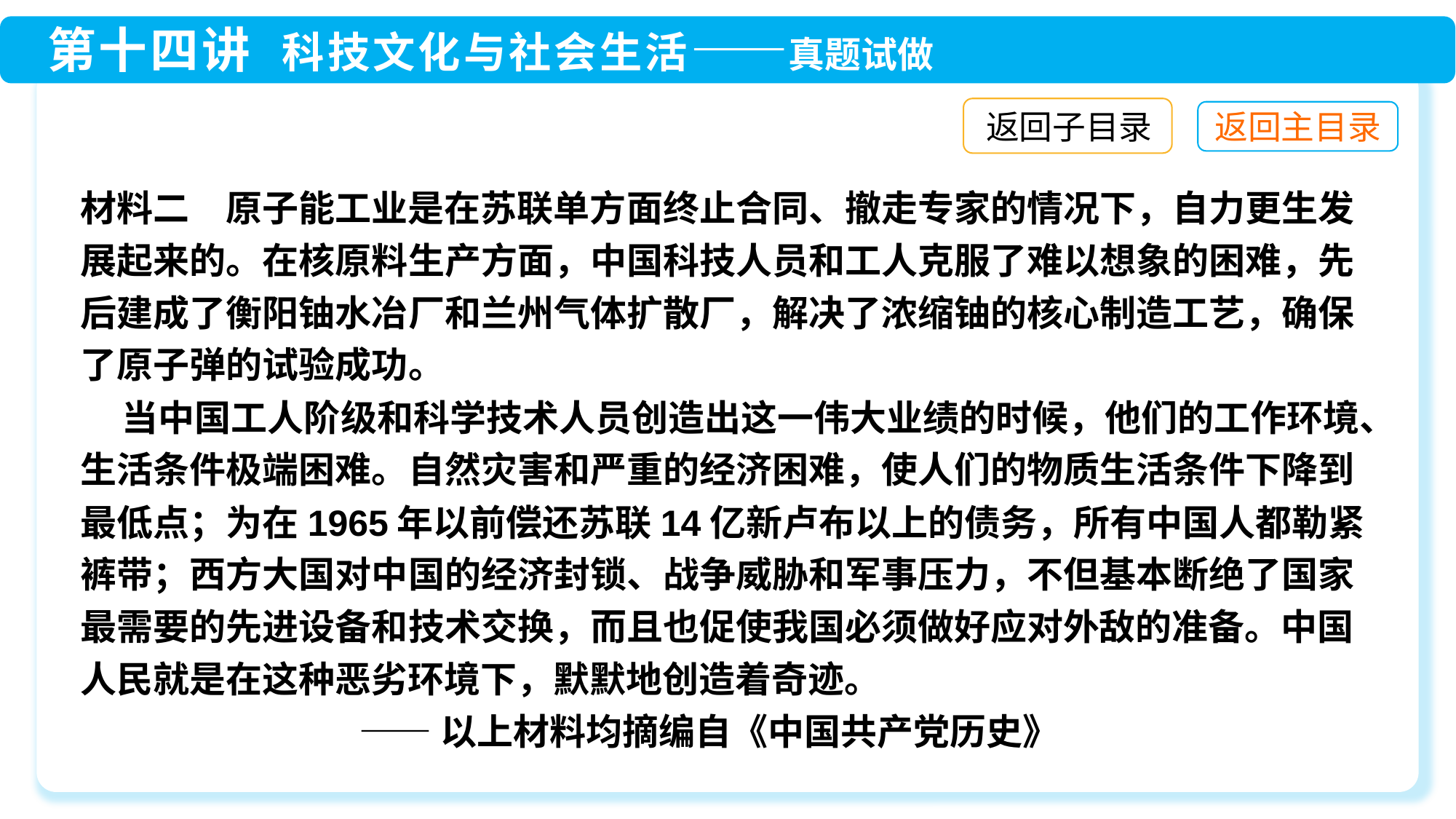

返回子目录

材料二　原子能工业是在苏联单方面终止合同、撤走专家的情况下，自力更生发展起来的。在核原料生产方面，中国科技人员和工人克服了难以想象的困难，先后建成了衡阳铀水冶厂和兰州气体扩散厂，解决了浓缩铀的核心制造工艺，确保了原子弹的试验成功。
    当中国工人阶级和科学技术人员创造出这一伟大业绩的时候，他们的工作环境、生活条件极端困难。自然灾害和严重的经济困难，使人们的物质生活条件下降到最低点；为在1965年以前偿还苏联14亿新卢布以上的债务，所有中国人都勒紧裤带；西方大国对中国的经济封锁、战争威胁和军事压力，不但基本断绝了国家最需要的先进设备和技术交换，而且也促使我国必须做好应对外敌的准备。中国人民就是在这种恶劣环境下，默默地创造着奇迹。
                                  ——以上材料均摘编自《中国共产党历史》